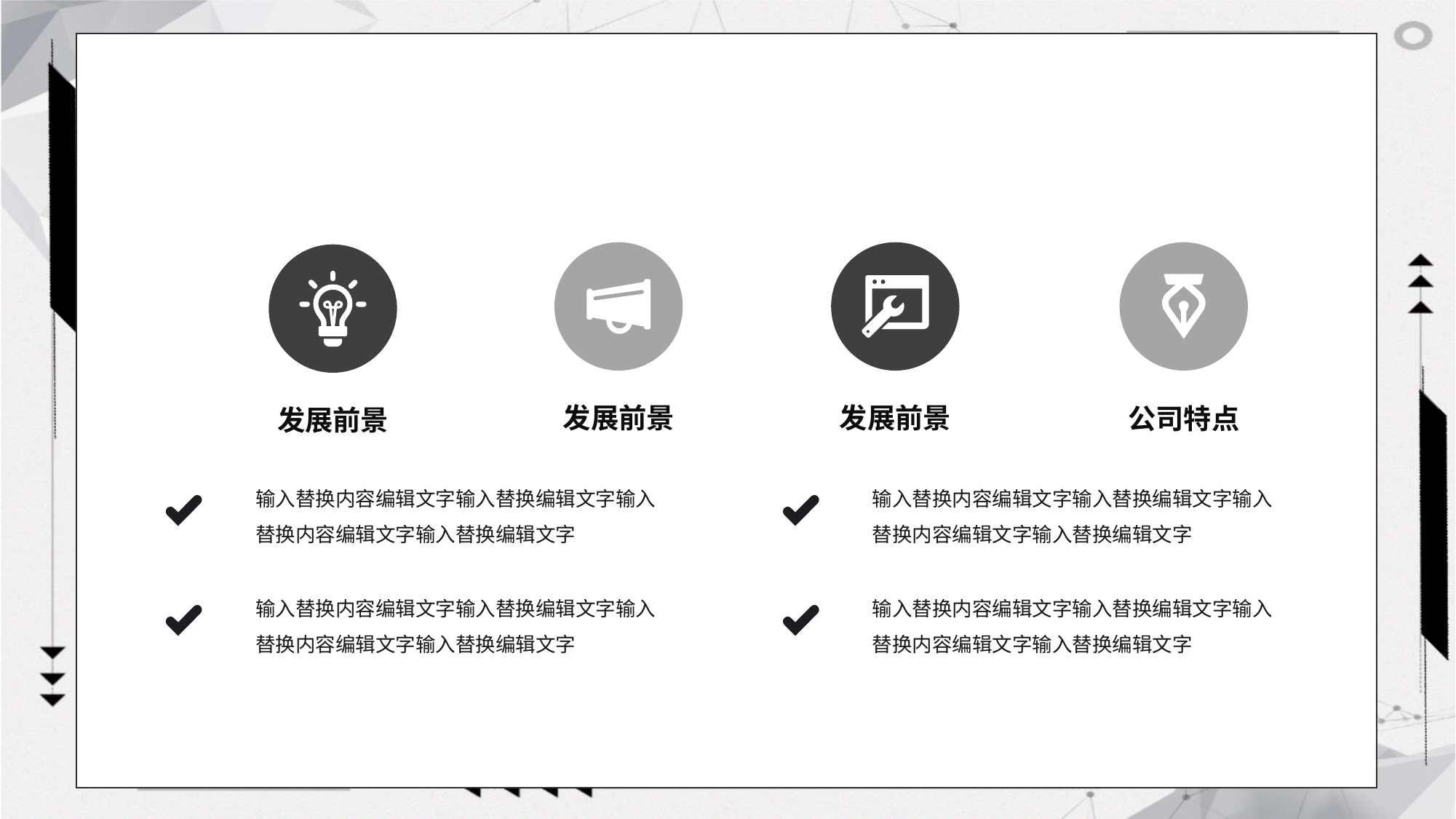

#

发展前景
发展前景
公司特点
发展前景

输入替换内容编辑文字输入替换编辑文字输入替换内容编辑文字输入替换编辑文字
输入替换内容编辑文字输入替换编辑文字输入替换内容编辑文字输入替换编辑文字
输入替换内容编辑文字输入替换编辑文字输入替换内容编辑文字输入替换编辑文字
输入替换内容编辑文字输入替换编辑文字输入替换内容编辑文字输入替换编辑文字